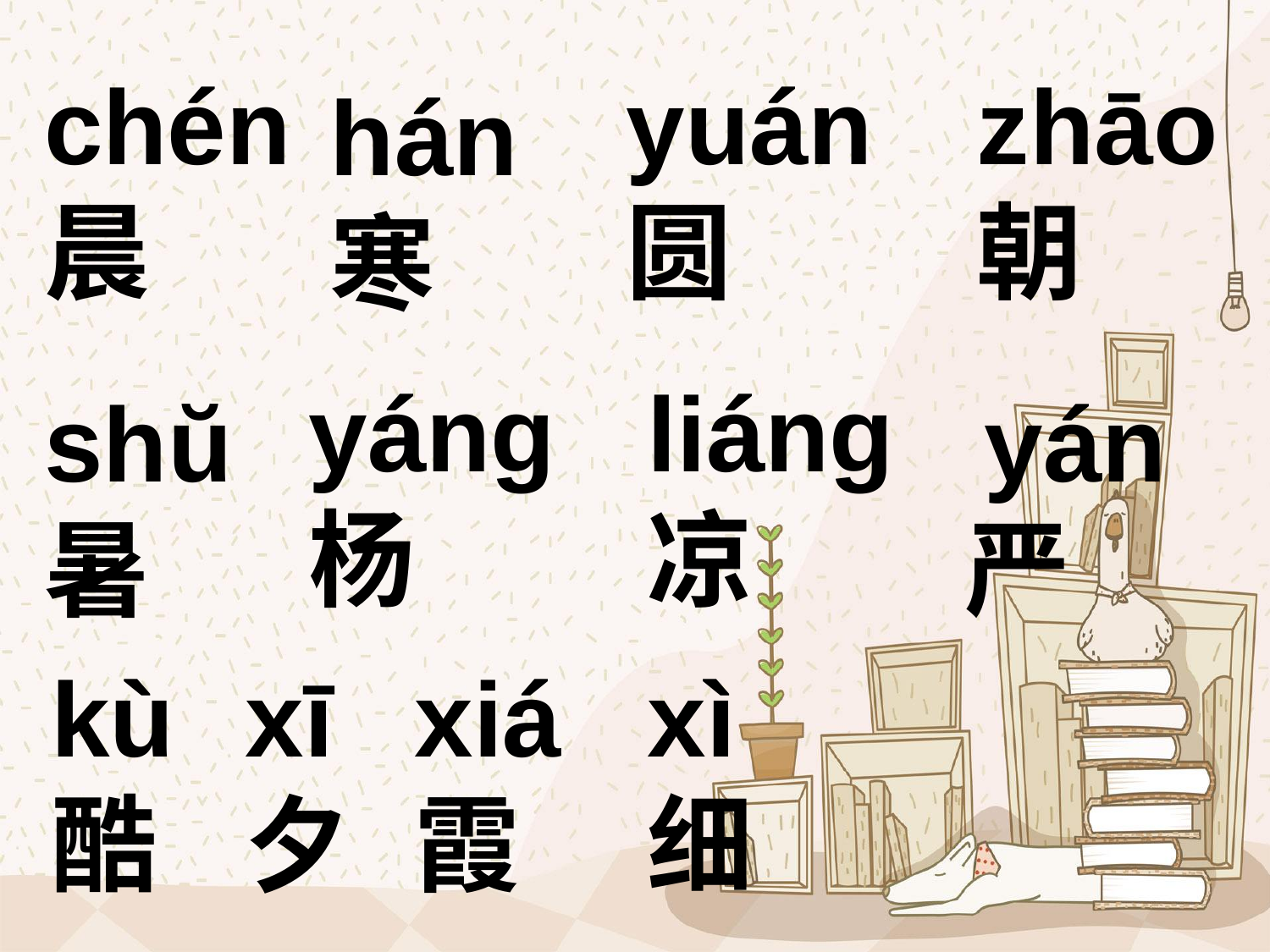

chén 晨

yuán圆

zhāo
朝
hán寒
yáng
杨
liáng
凉
shŭ暑
 yán严
kù
酷
xī
夕

xiá
霞
xì
细